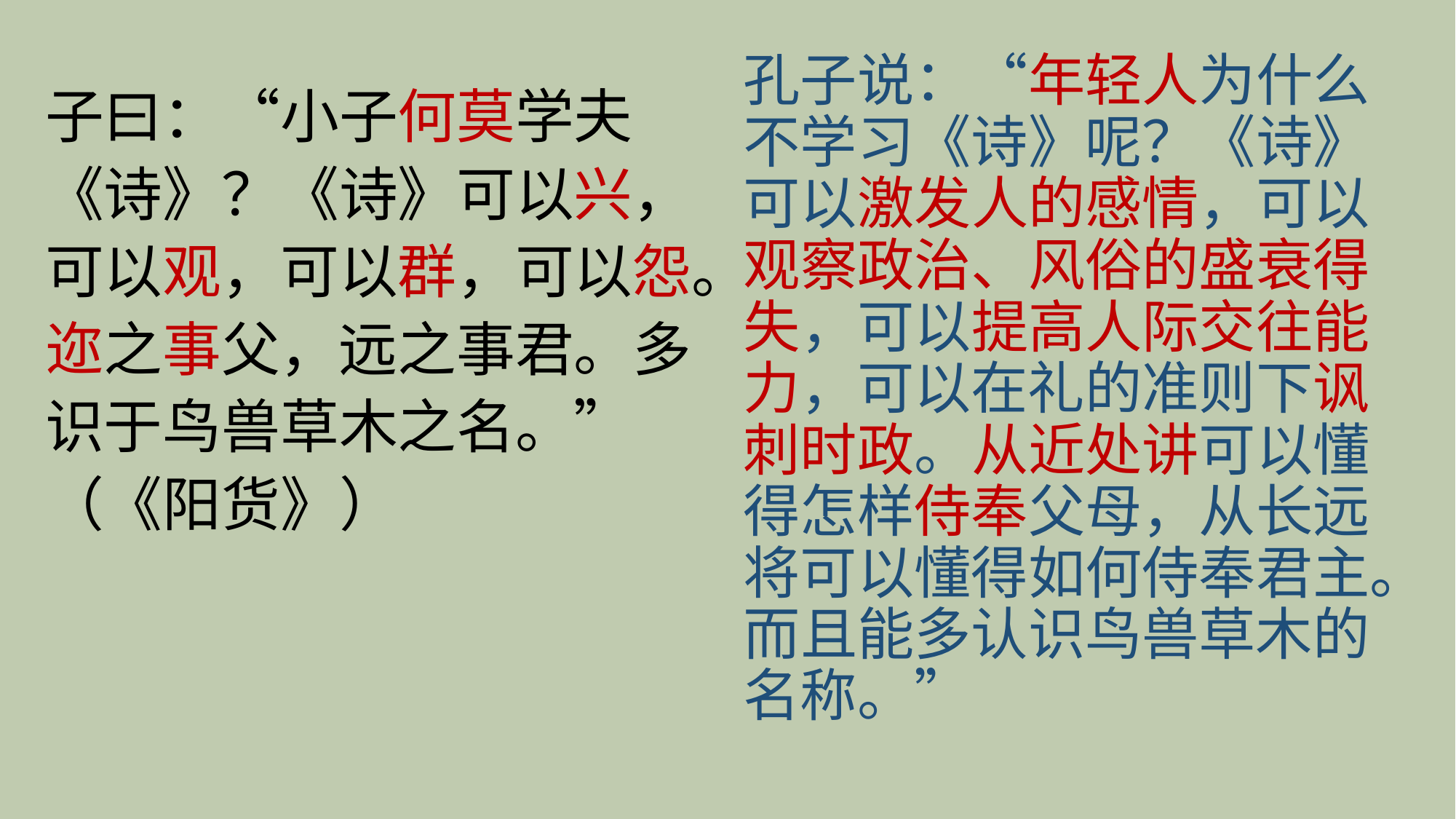

孔子说：“年轻人为什么不学习《诗》呢？《诗》可以激发人的感情，可以观察政治、风俗的盛衰得失，可以提高人际交往能力，可以在礼的准则下讽刺时政。从近处讲可以懂得怎样侍奉父母，从长远将可以懂得如何侍奉君主。而且能多认识鸟兽草木的名称。”
子曰：“小子何莫学夫《诗》？《诗》可以兴，可以观，可以群，可以怨。迩之事父，远之事君。多识于鸟兽草木之名。”（《阳货》）